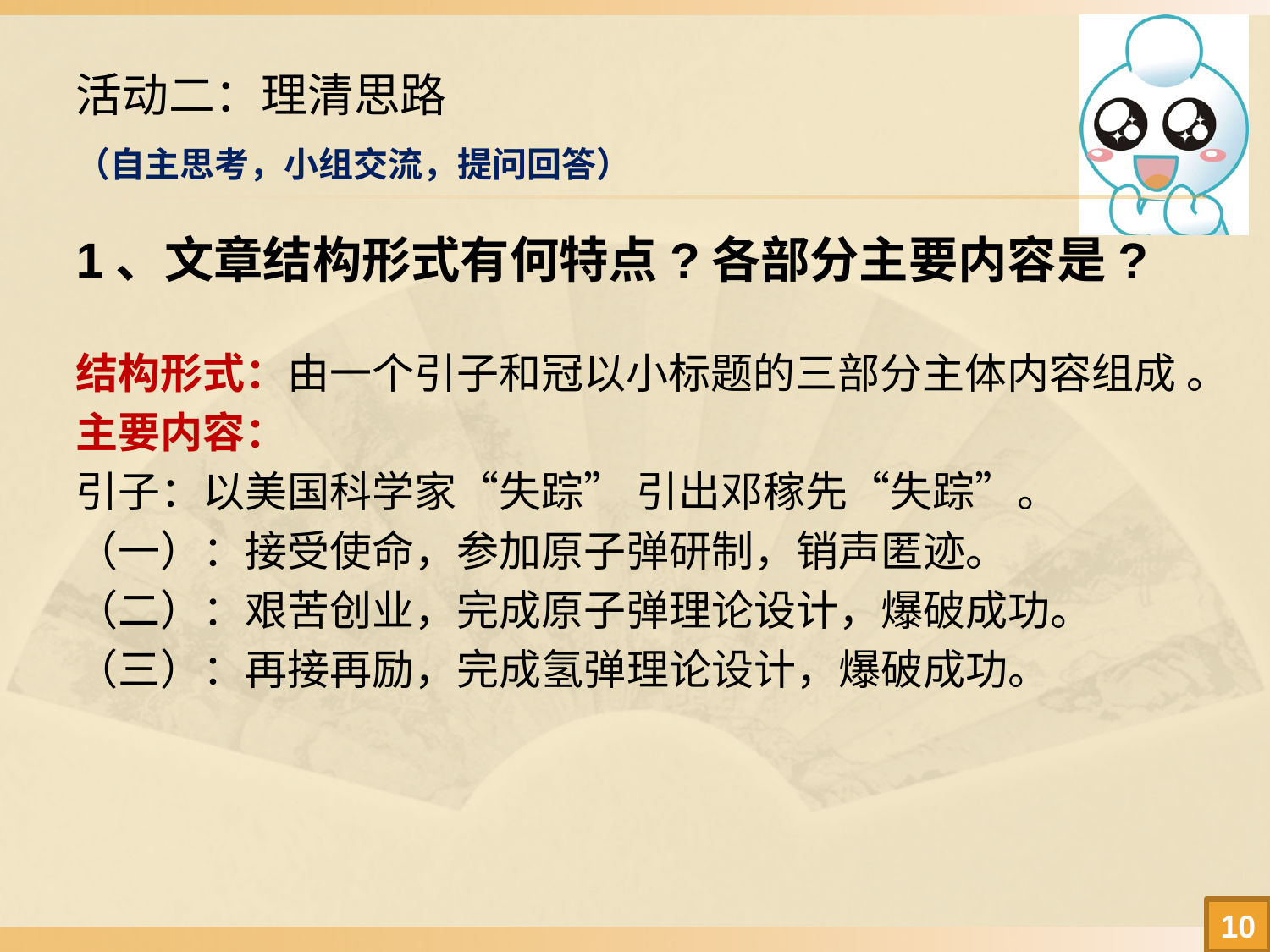

# 活动二：理清思路 （自主思考，小组交流，提问回答）
1、文章结构形式有何特点?各部分主要内容是?
结构形式：由一个引子和冠以小标题的三部分主体内容组成 。
主要内容：
引子：以美国科学家“失踪” 引出邓稼先“失踪”。
（一）：接受使命，参加原子弹研制，销声匿迹。
（二）：艰苦创业，完成原子弹理论设计，爆破成功。
（三）：再接再励，完成氢弹理论设计，爆破成功。
10